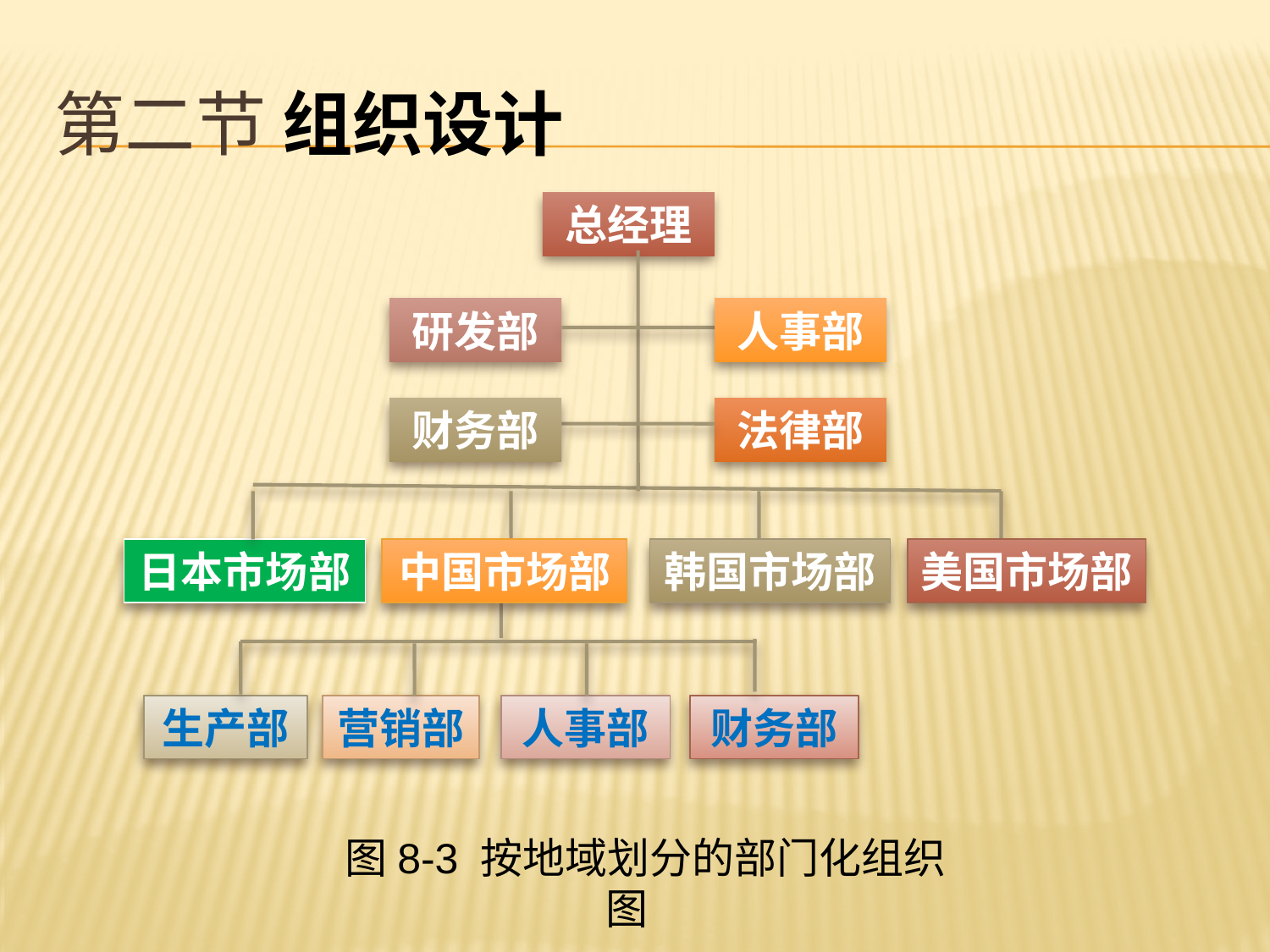

# 第二节 组织设计
总经理

研发部
人事部

财务部
法律部

日本市场部
中国市场部
韩国市场部
美国市场部

生产部
营销部
人事部
财务部
图8-3 按地域划分的部门化组织图